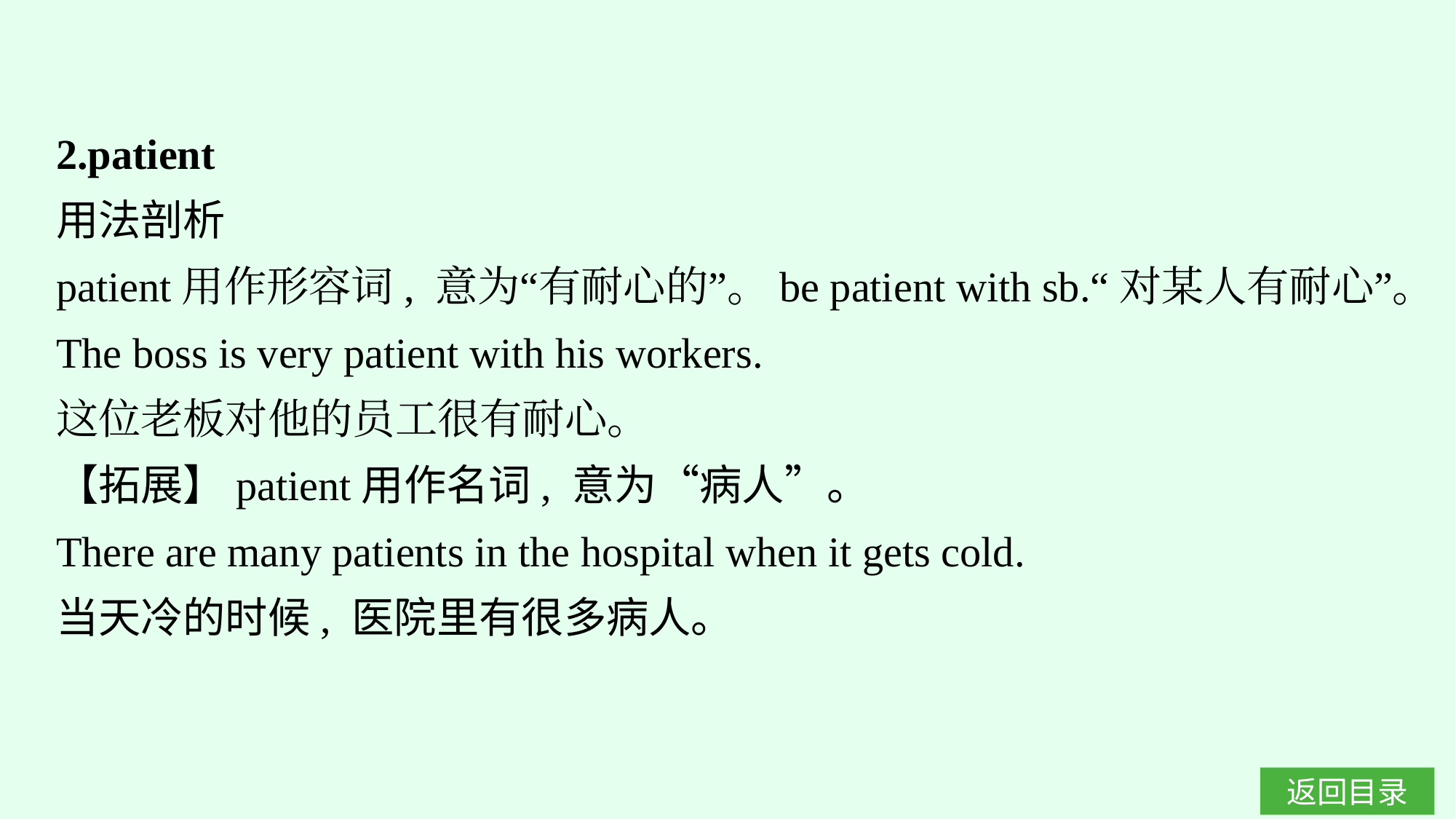

2.patient
用法剖析
patient用作形容词, 意为“有耐心的”。be patient with sb.“对某人有耐心”。
The boss is very patient with his workers.
这位老板对他的员工很有耐心。
【拓展】patient用作名词, 意为“病人”。
There are many patients in the hospital when it gets cold.
当天冷的时候, 医院里有很多病人。